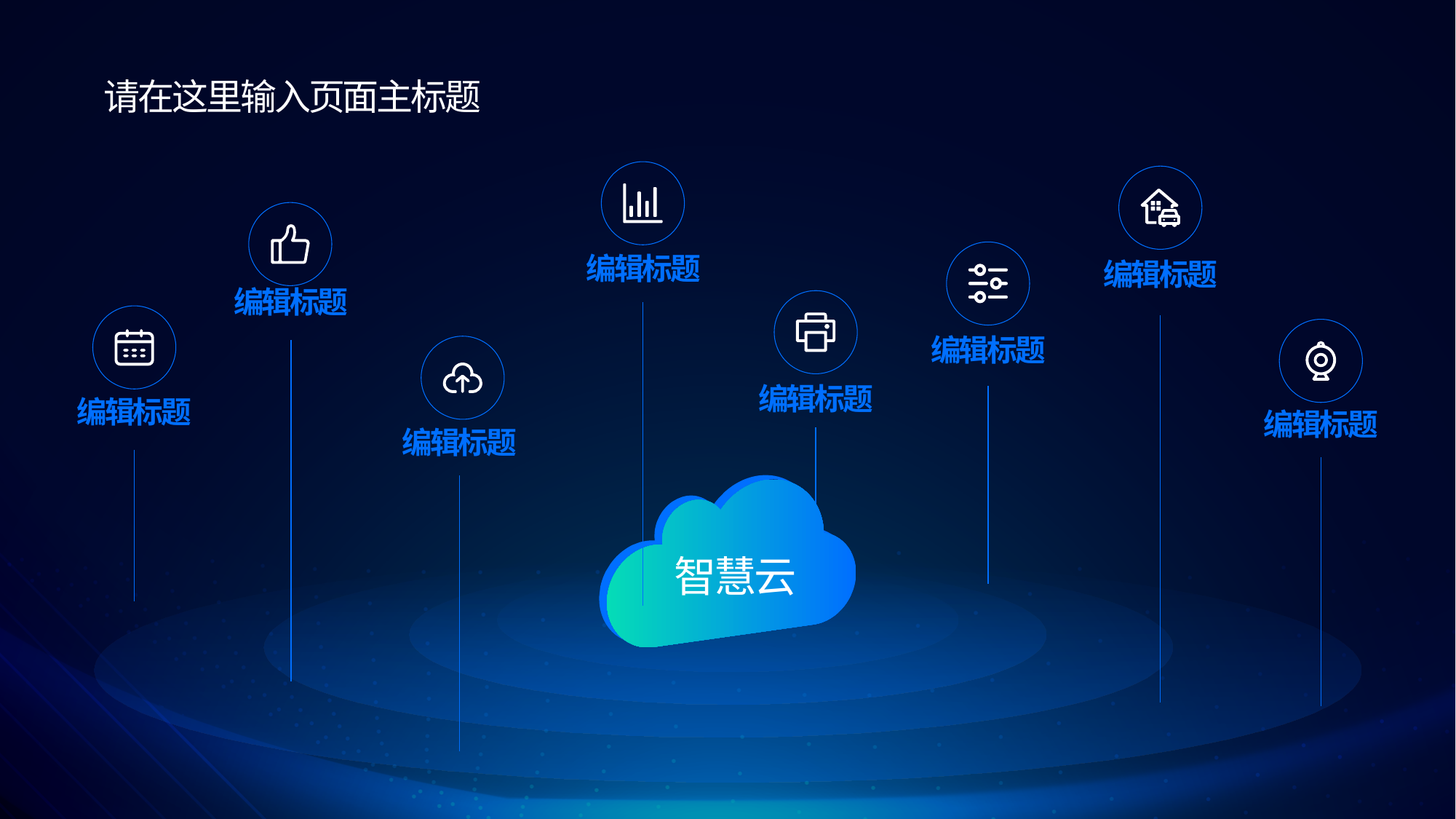

请在这里输入页面主标题

编辑标题
编辑标题

编辑标题

编辑标题

编辑标题
编辑标题
编辑标题
编辑标题

智慧云